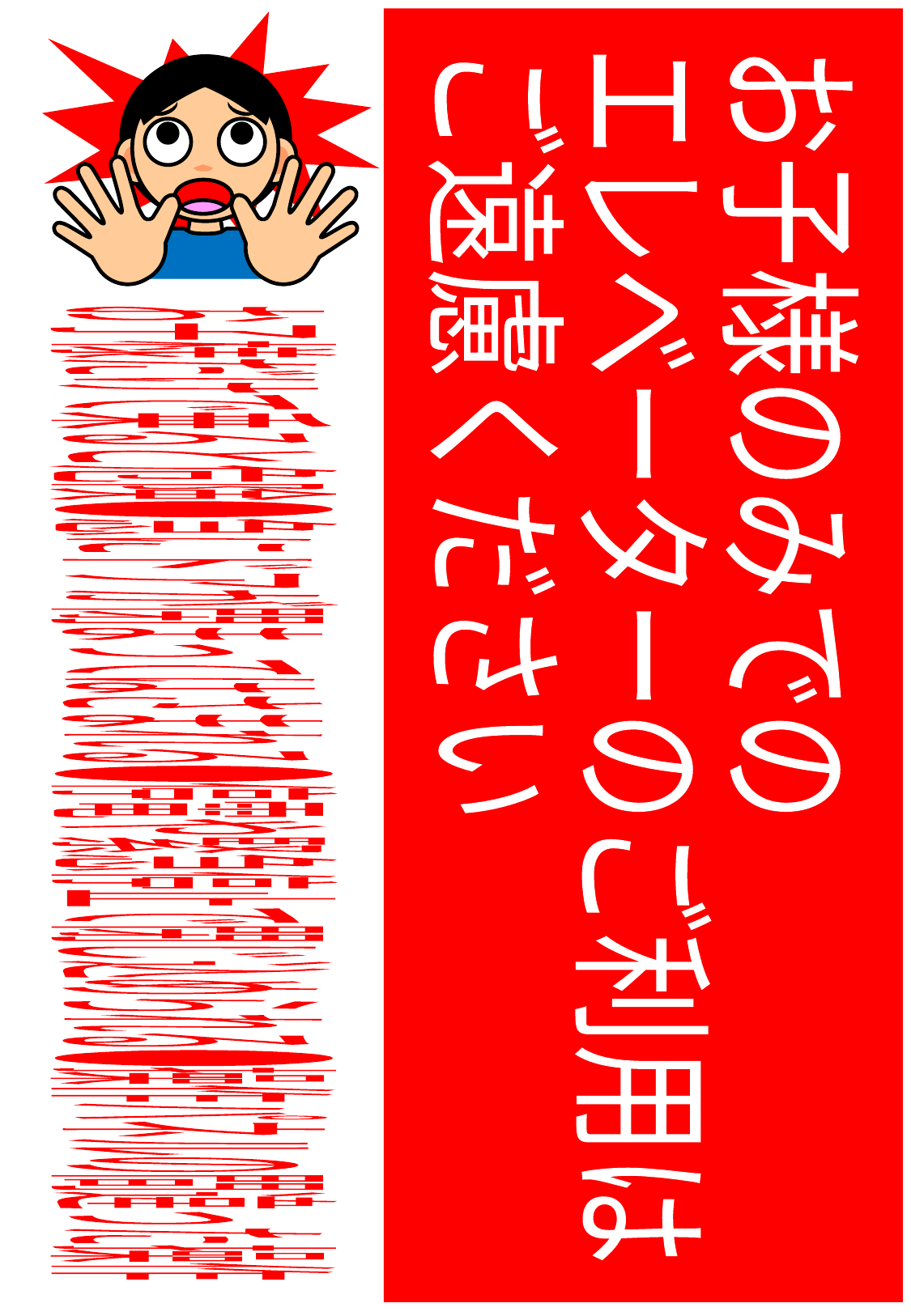

お子様のみでの
エレベーターのご利用は
ご遠慮ください
お子様だけで乗ると危険
●急にドアが閉まってはさまれる
●停電や緊急停止で閉じ込められる
●操作パネルの間違った操作